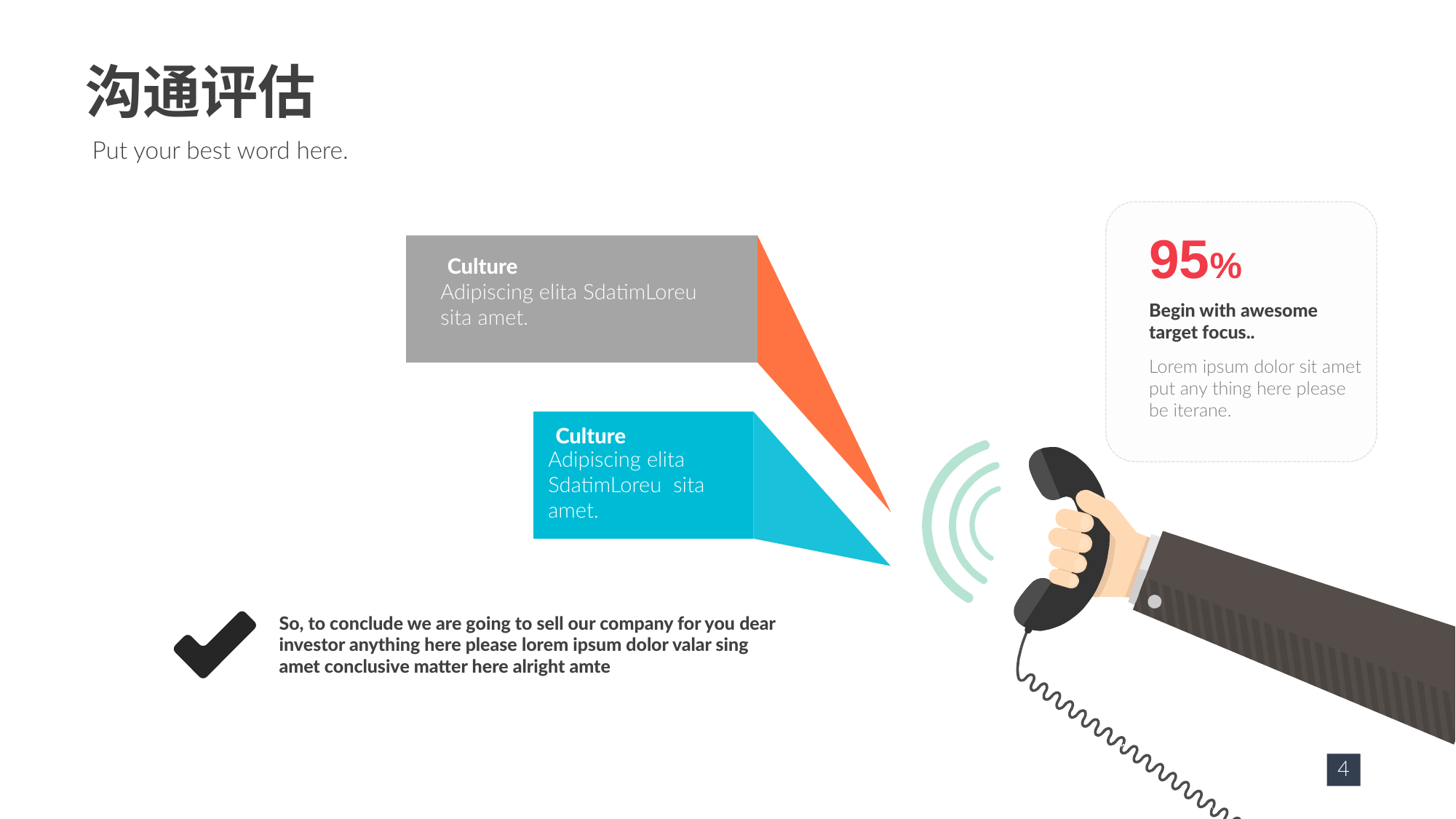

沟通评估
Put your best word here.

95%
Begin with awesome target focus..
Lorem ipsum dolor sit amet put any thing here please be iterane.
Culture
Adipiscing elita SdatimLoreu  sita amet.

Culture
Adipiscing elita SdatimLoreu  sita amet.

So, to conclude we are going to sell our company for you dear investor anything here please lorem ipsum dolor valar sing amet conclusive matter here alright amte

4